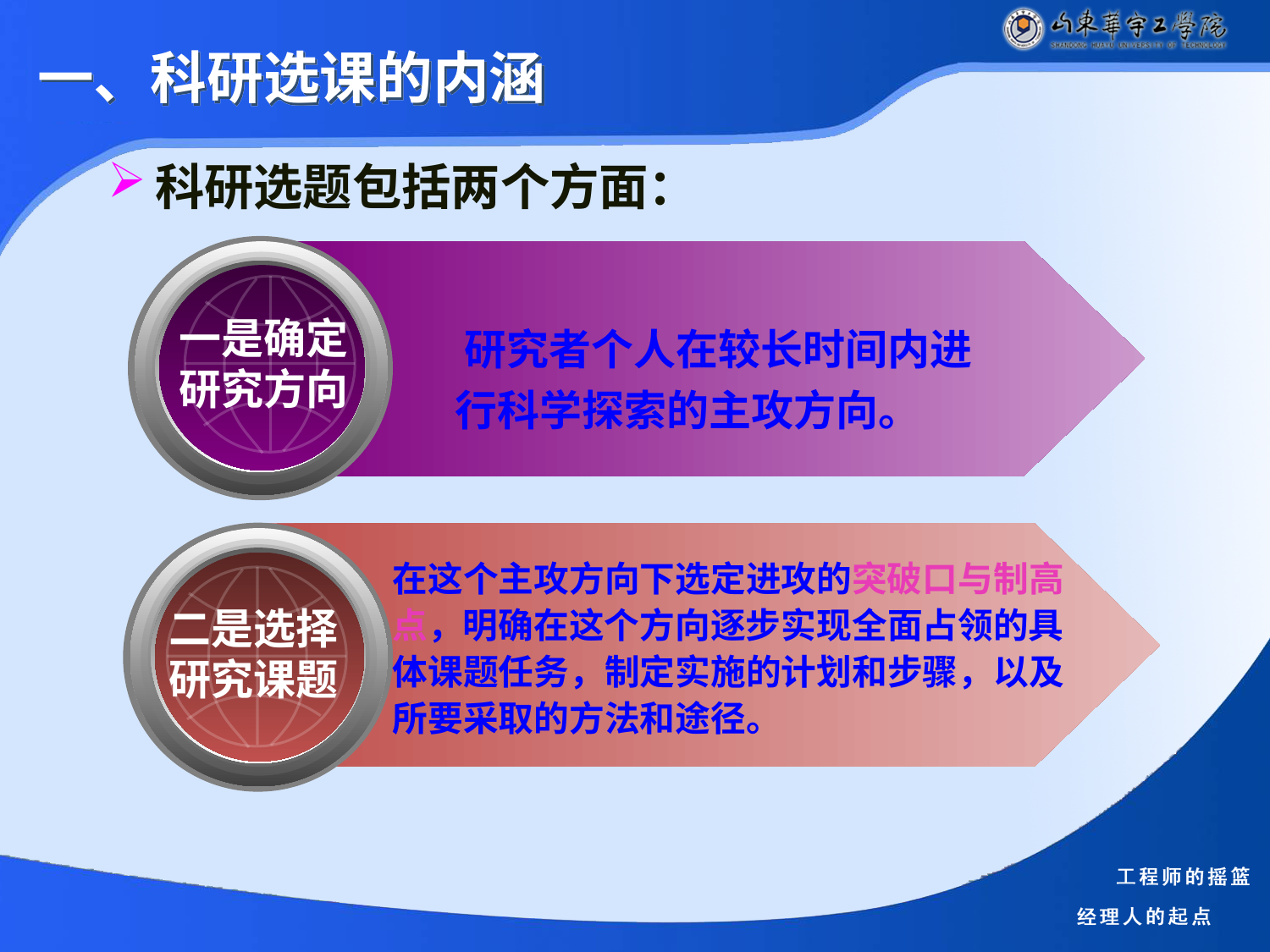

一、科研选课的内涵
科研选题包括两个方面：

一是确定
研究方向
      研究者个人在较长时间内进行科学探索的主攻方向。

在这个主攻方向下选定进攻的突破口与制高点，明确在这个方向逐步实现全面占领的具体课题任务，制定实施的计划和步骤，以及所要采取的方法和途径。

二是选择
研究课题
理论性选题
应用性选题